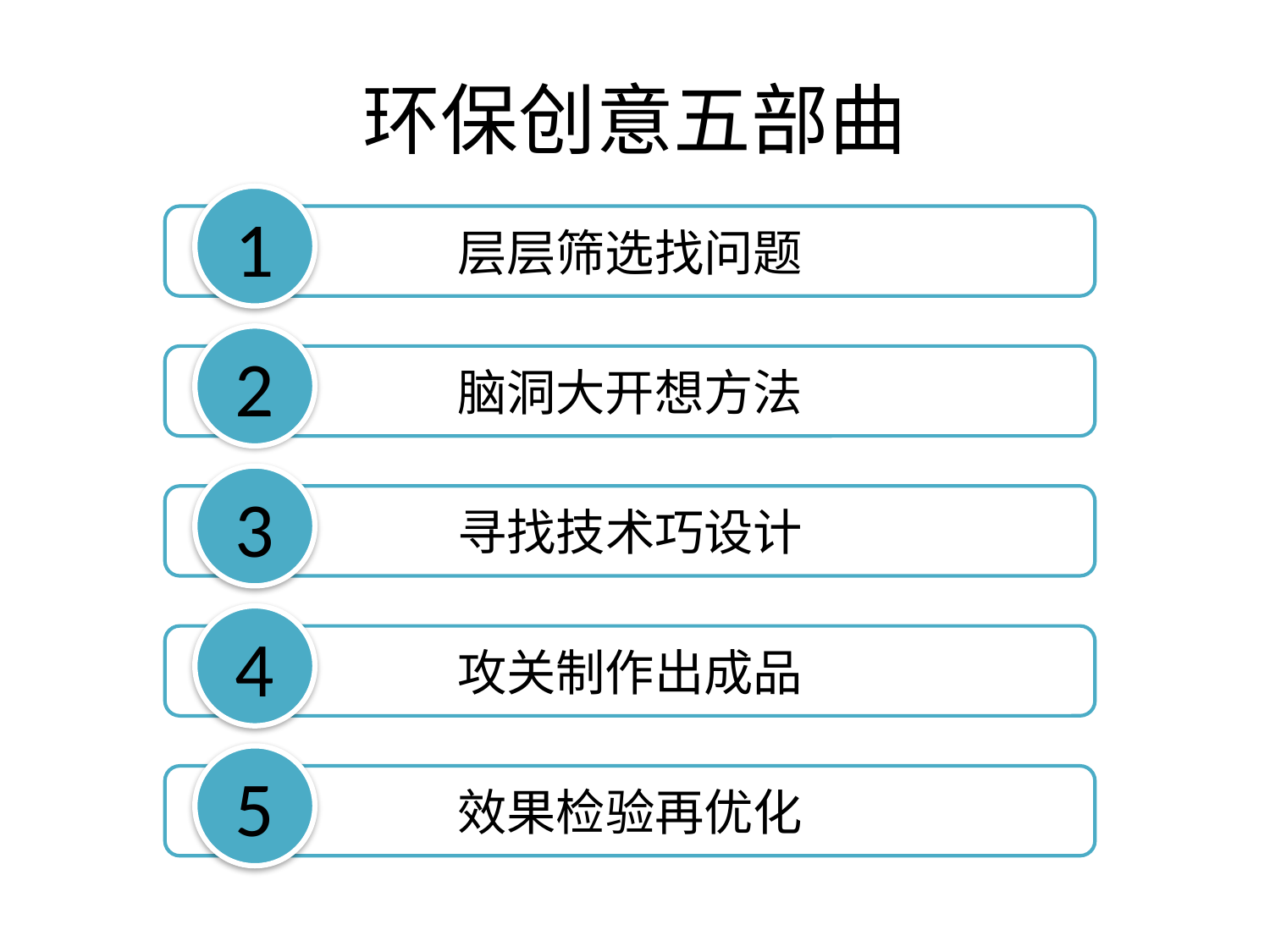

# 环保创意五部曲
1
层层筛选找问题
2
脑洞大开想方法
3
寻找技术巧设计
4
攻关制作出成品
5
效果检验再优化